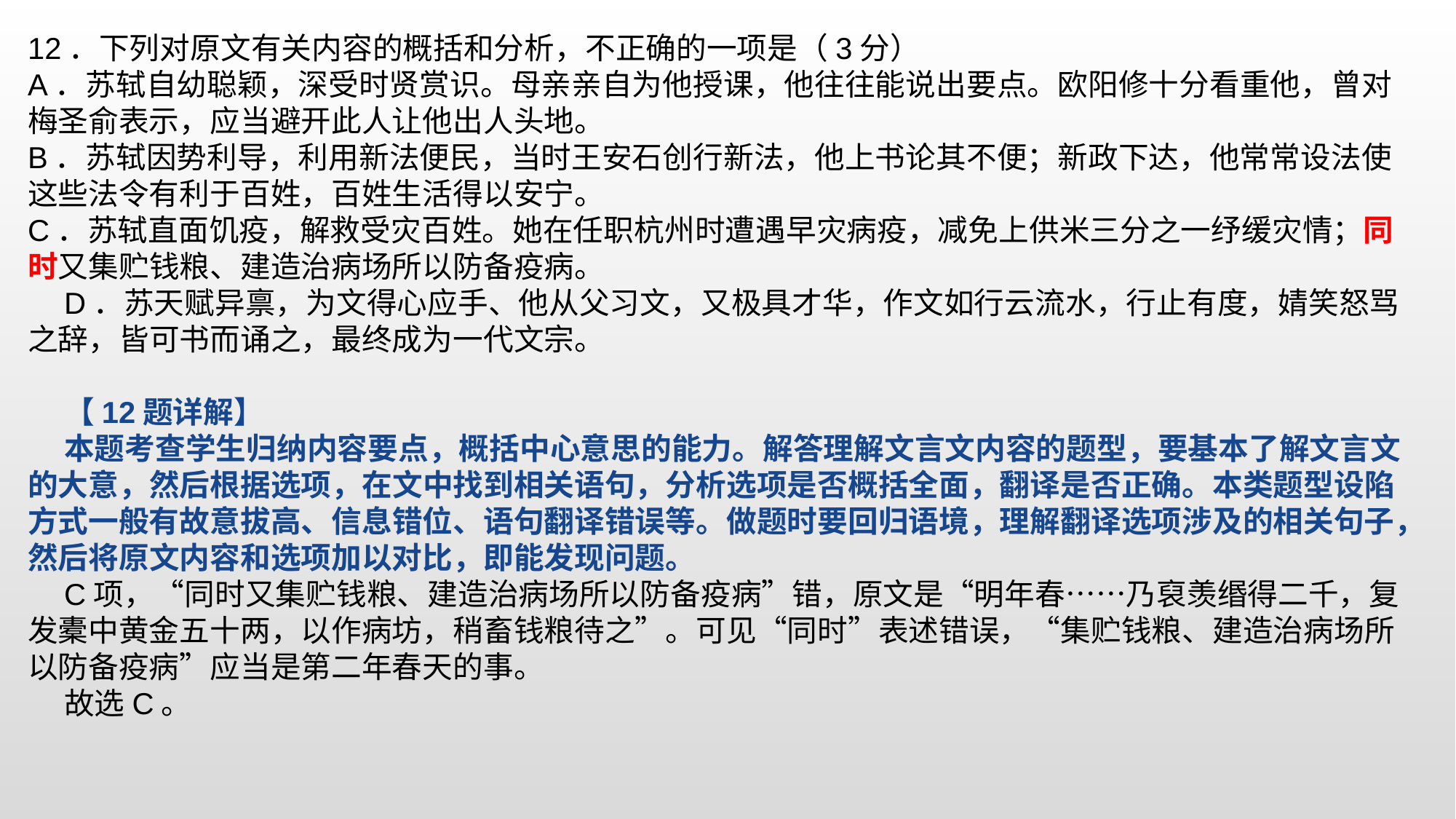

12．下列对原文有关内容的概括和分析，不正确的一项是（3分）A．苏轼自幼聪颖，深受时贤赏识。母亲亲自为他授课，他往往能说出要点。欧阳修十分看重他，曾对梅圣俞表示，应当避开此人让他出人头地。B．苏轼因势利导，利用新法便民，当时王安石创行新法，他上书论其不便；新政下达，他常常设法使这些法令有利于百姓，百姓生活得以安宁。C．苏轼直面饥疫，解救受灾百姓。她在任职杭州时遭遇早灾病疫，减免上供米三分之一纾缓灾情；同时又集贮钱粮、建造治病场所以防备疫病。D．苏天赋异禀，为文得心应手、他从父习文，又极具才华，作文如行云流水，行止有度，婧笑怒骂之辞，皆可书而诵之，最终成为一代文宗。

【12题详解】
本题考查学生归纳内容要点，概括中心意思的能力。解答理解文言文内容的题型，要基本了解文言文的大意，然后根据选项，在文中找到相关语句，分析选项是否概括全面，翻译是否正确。本类题型设陷方式一般有故意拔高、信息错位、语句翻译错误等。做题时要回归语境，理解翻译选项涉及的相关句子，然后将原文内容和选项加以对比，即能发现问题。
C项，“同时又集贮钱粮、建造治病场所以防备疫病”错，原文是“明年春……乃裒羡缗得二千，复发橐中黄金五十两，以作病坊，稍畜钱粮待之”。可见“同时”表述错误，“集贮钱粮、建造治病场所以防备疫病”应当是第二年春天的事。
故选C。